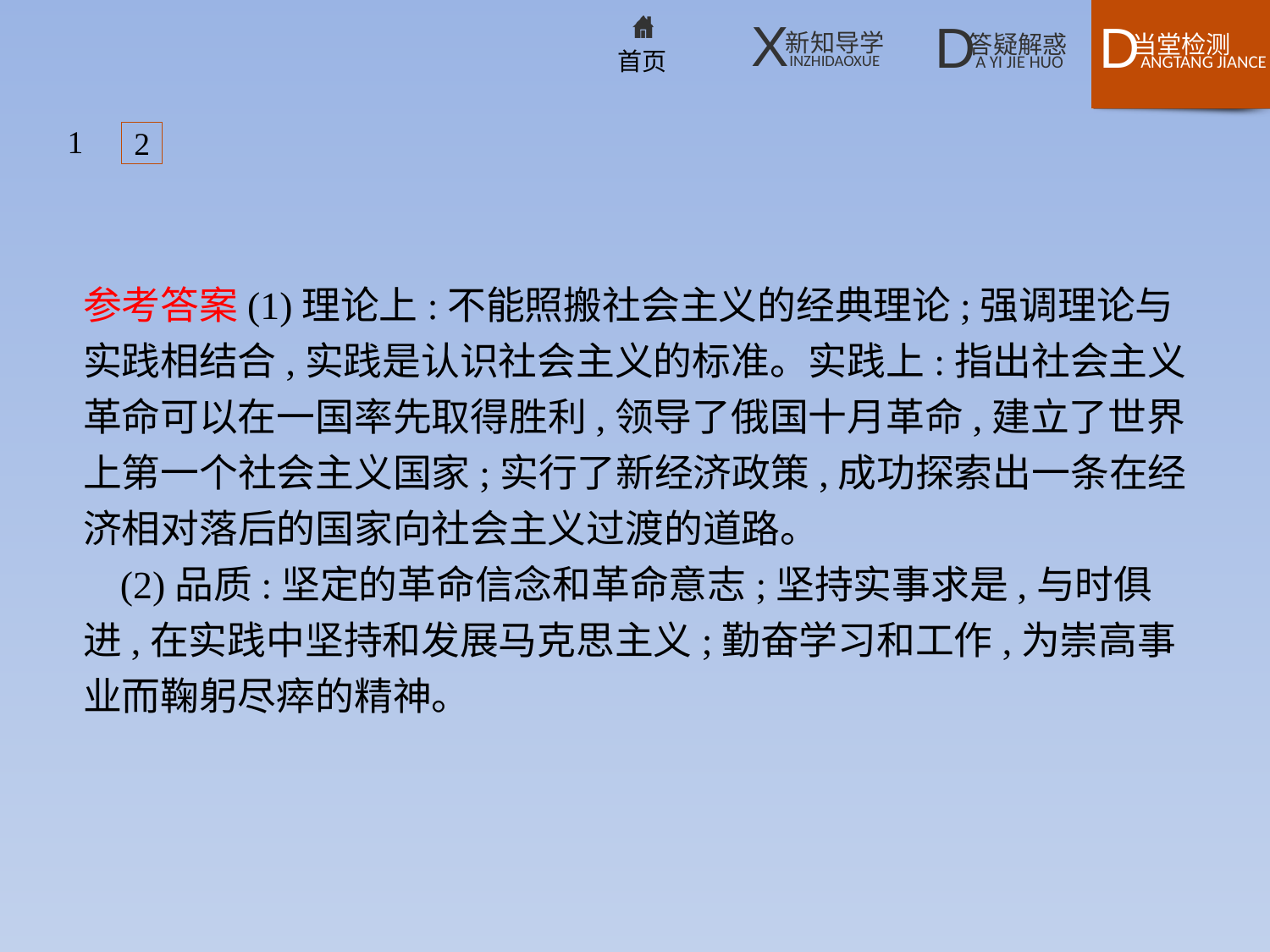

1
2
参考答案(1)理论上:不能照搬社会主义的经典理论;强调理论与实践相结合,实践是认识社会主义的标准。实践上:指出社会主义革命可以在一国率先取得胜利,领导了俄国十月革命,建立了世界上第一个社会主义国家;实行了新经济政策,成功探索出一条在经济相对落后的国家向社会主义过渡的道路。
(2)品质:坚定的革命信念和革命意志;坚持实事求是,与时俱进,在实践中坚持和发展马克思主义;勤奋学习和工作,为崇高事业而鞠躬尽瘁的精神。